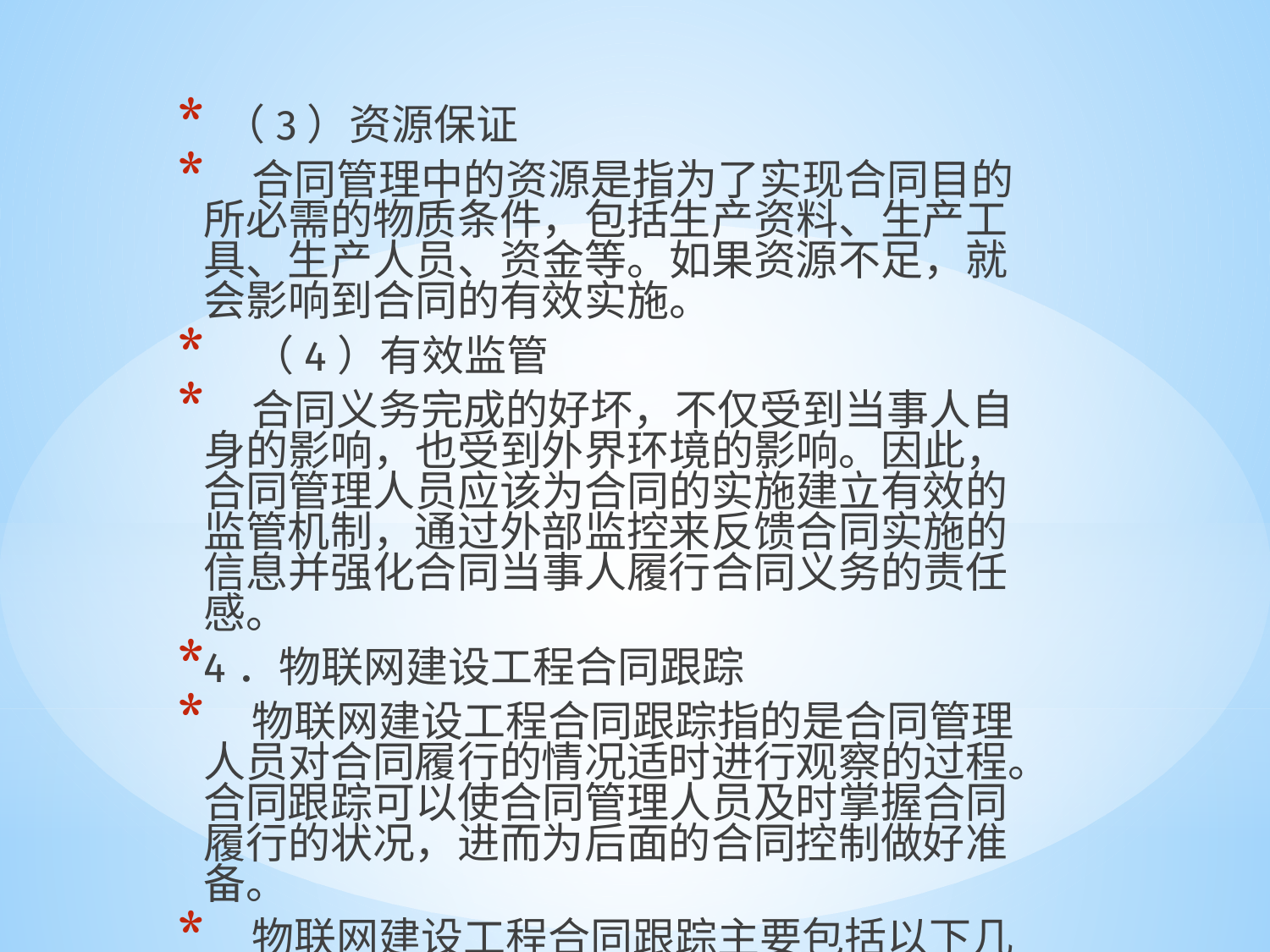

（3）资源保证
    合同管理中的资源是指为了实现合同目的所必需的物质条件，包括生产资料、生产工具、生产人员、资金等。如果资源不足，就会影响到合同的有效实施。
    （4）有效监管
    合同义务完成的好坏，不仅受到当事人自身的影响，也受到外界环境的影响。因此，合同管理人员应该为合同的实施建立有效的监管机制，通过外部监控来反馈合同实施的信息并强化合同当事人履行合同义务的责任感。
4．物联网建设工程合同跟踪
    物联网建设工程合同跟踪指的是合同管理人员对合同履行的情况适时进行观察的过程。合同跟踪可以使合同管理人员及时掌握合同履行的状况，进而为后面的合同控制做好准备。
    物联网建设工程合同跟踪主要包括以下几个方面的内容。

#